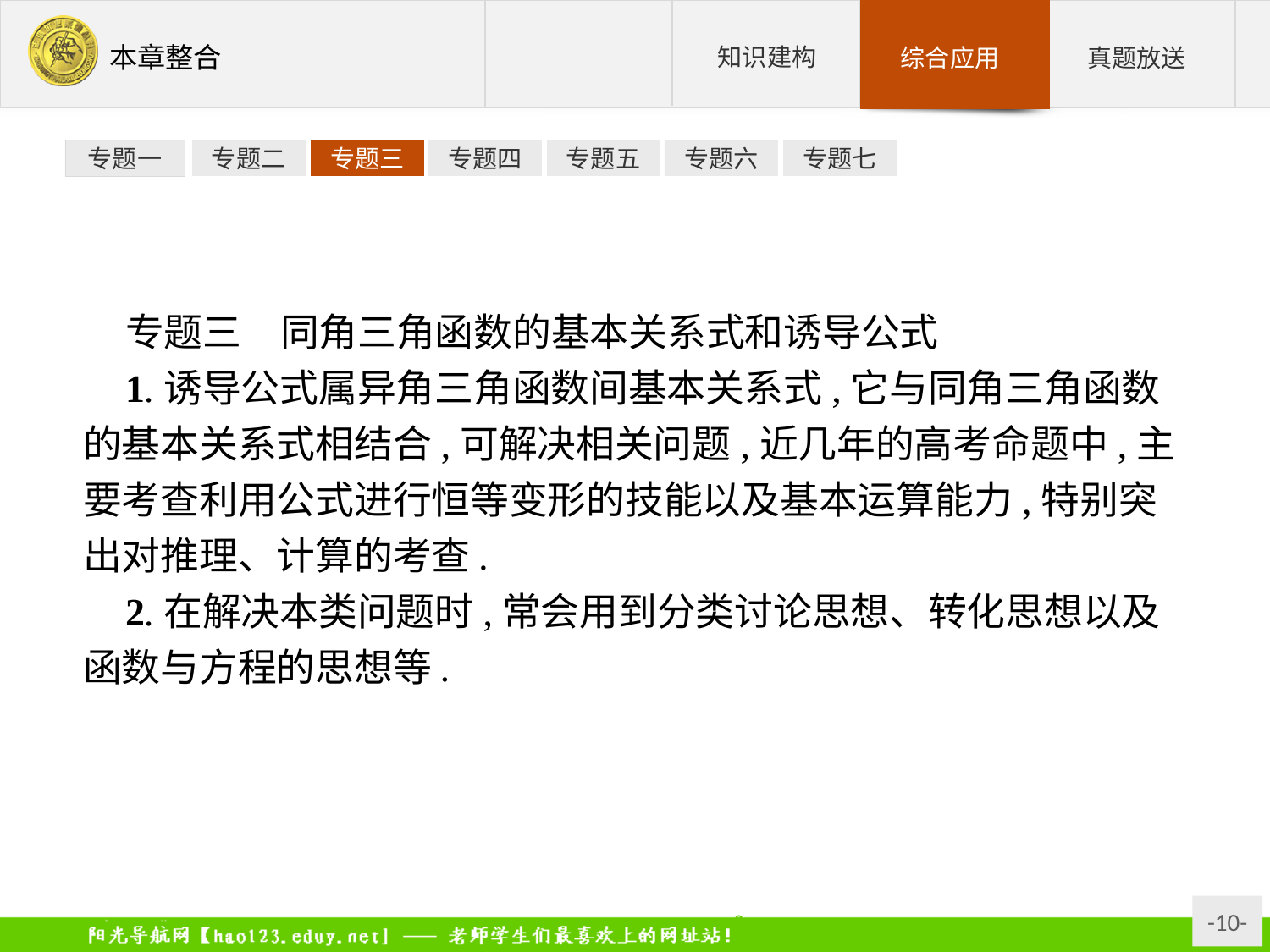

专题一
专题二
专题三
专题四
专题五
专题六
专题七
专题三　同角三角函数的基本关系式和诱导公式
1.诱导公式属异角三角函数间基本关系式,它与同角三角函数的基本关系式相结合,可解决相关问题,近几年的高考命题中,主要考查利用公式进行恒等变形的技能以及基本运算能力,特别突出对推理、计算的考查.
2.在解决本类问题时,常会用到分类讨论思想、转化思想以及函数与方程的思想等.